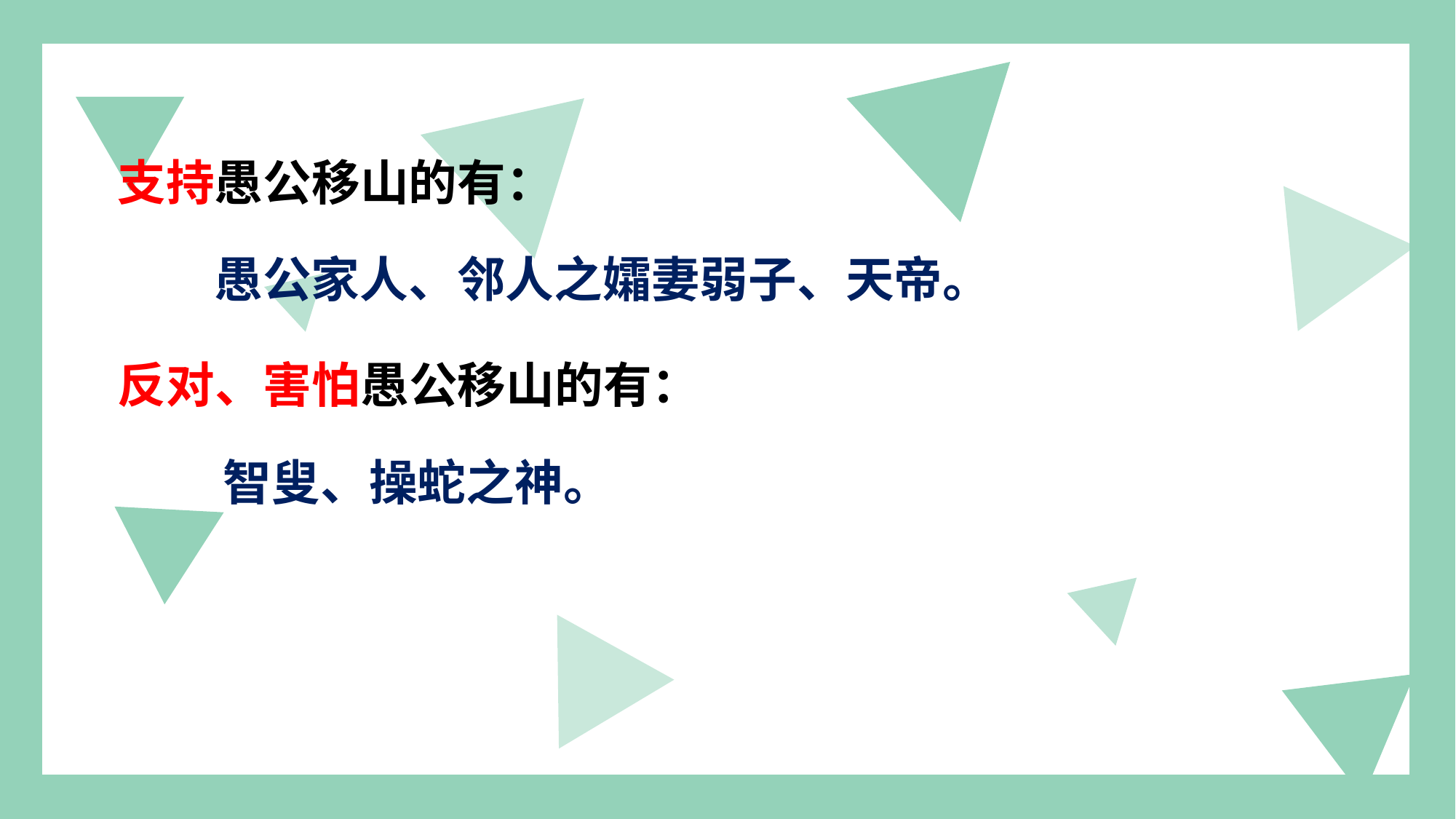

支持愚公移山的有：

愚公家人、邻人之孀妻弱子、天帝。

反对、害怕愚公移山的有：
智叟、操蛇之神。